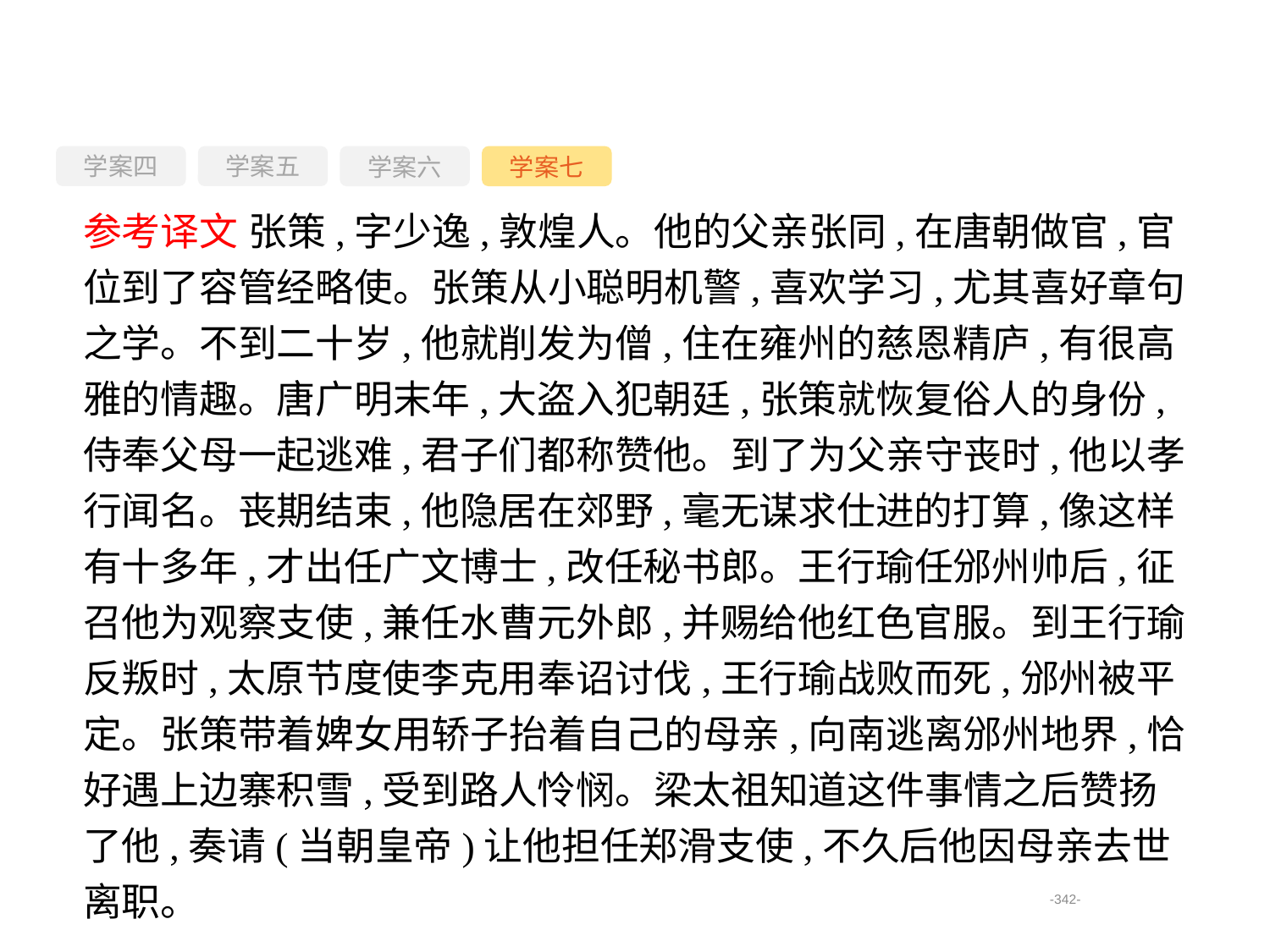

学案四
学案六
学案七
学案五
参考译文 张策,字少逸,敦煌人。他的父亲张同,在唐朝做官,官位到了容管经略使。张策从小聪明机警,喜欢学习,尤其喜好章句之学。不到二十岁,他就削发为僧,住在雍州的慈恩精庐,有很高雅的情趣。唐广明末年,大盗入犯朝廷,张策就恢复俗人的身份,侍奉父母一起逃难,君子们都称赞他。到了为父亲守丧时,他以孝行闻名。丧期结束,他隐居在郊野,毫无谋求仕进的打算,像这样有十多年,才出任广文博士,改任秘书郎。王行瑜任邠州帅后,征召他为观察支使,兼任水曹元外郎,并赐给他红色官服。到王行瑜反叛时,太原节度使李克用奉诏讨伐,王行瑜战败而死,邠州被平定。张策带着婢女用轿子抬着自己的母亲,向南逃离邠州地界,恰好遇上边寨积雪,受到路人怜悯。梁太祖知道这件事情之后赞扬了他,奏请(当朝皇帝)让他担任郑滑支使,不久后他因母亲去世离职。
-342-